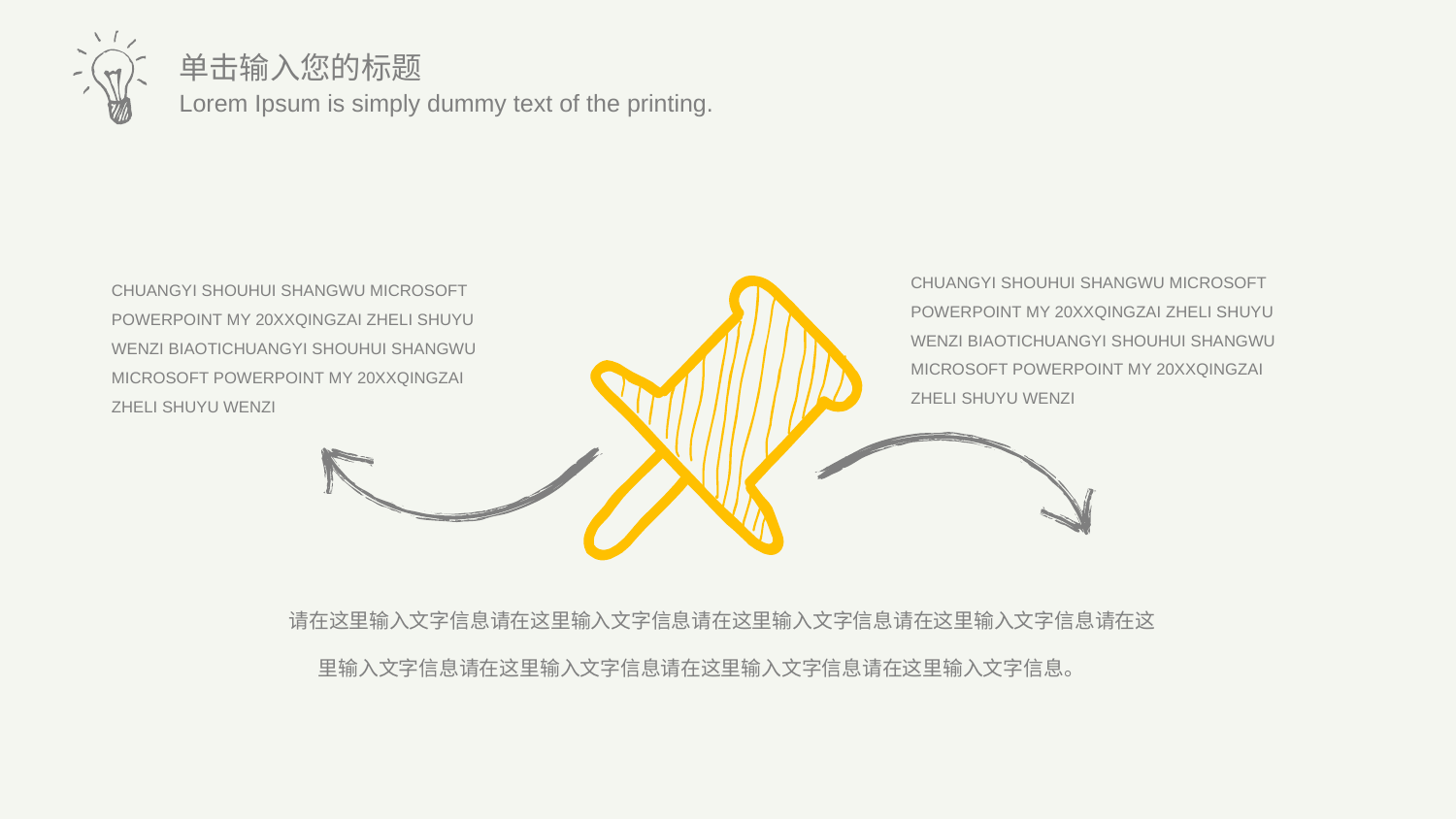

CHUANGYI SHOUHUI SHANGWU MICROSOFT POWERPOINT MY 20XXQINGZAI ZHELI SHUYU WENZI BIAOTICHUANGYI SHOUHUI SHANGWU MICROSOFT POWERPOINT MY 20XXQINGZAI ZHELI SHUYU WENZI
CHUANGYI SHOUHUI SHANGWU MICROSOFT POWERPOINT MY 20XXQINGZAI ZHELI SHUYU WENZI BIAOTICHUANGYI SHOUHUI SHANGWU MICROSOFT POWERPOINT MY 20XXQINGZAI ZHELI SHUYU WENZI

       请在这里输入文字信息请在这里输入文字信息请在这里输入文字信息请在这里输入文字信息请在这里输入文字信息请在这里输入文字信息请在这里输入文字信息请在这里输入文字信息。